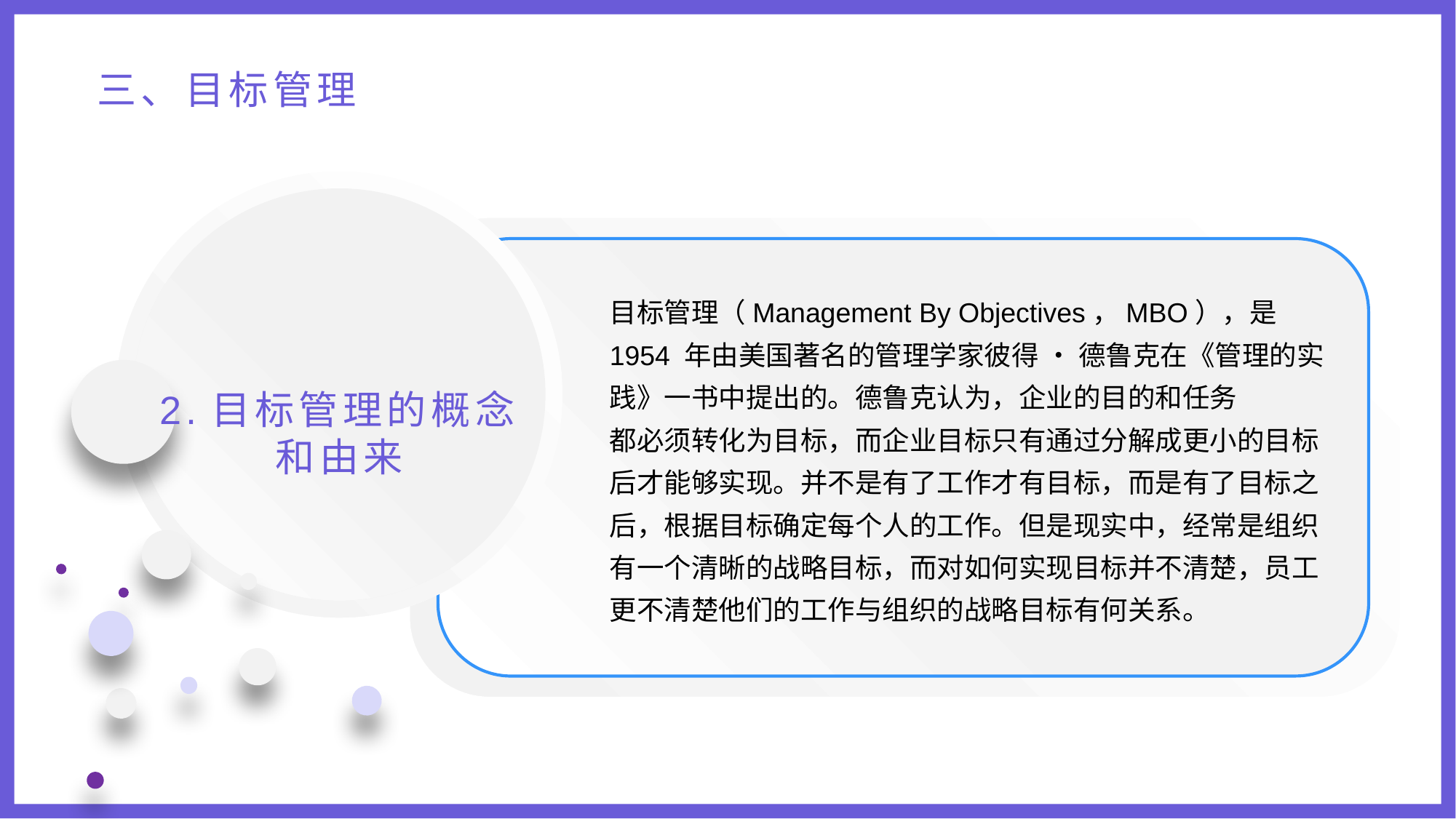

三、目标管理

目标管理（Management By Objectives，MBO），是 1954 年由美国著名的管理学家彼得 • 德鲁克在《管理的实践》一书中提出的。德鲁克认为，企业的目的和任务
都必须转化为目标，而企业目标只有通过分解成更小的目标后才能够实现。并不是有了工作才有目标，而是有了目标之后，根据目标确定每个人的工作。但是现实中，经常是组织有一个清晰的战略目标，而对如何实现目标并不清楚，员工更不清楚他们的工作与组织的战略目标有何关系。

2.目标管理的概念和由来